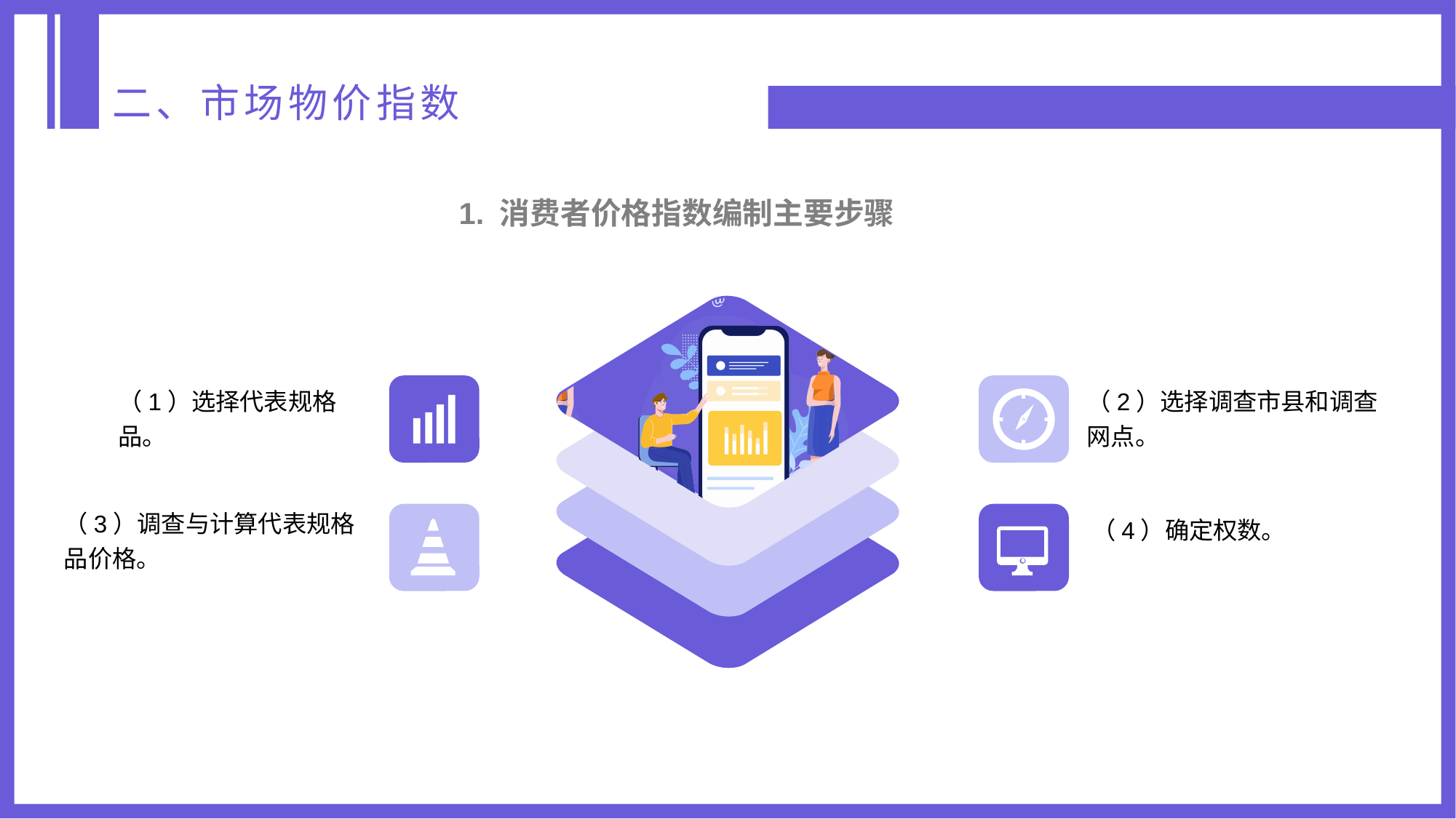

二、市场物价指数
1. 消费者价格指数编制主要步骤

（1）选择代表规格品。
（2）选择调查市县和调查网点。

（3）调查与计算代表规格品价格。

（4）确定权数。